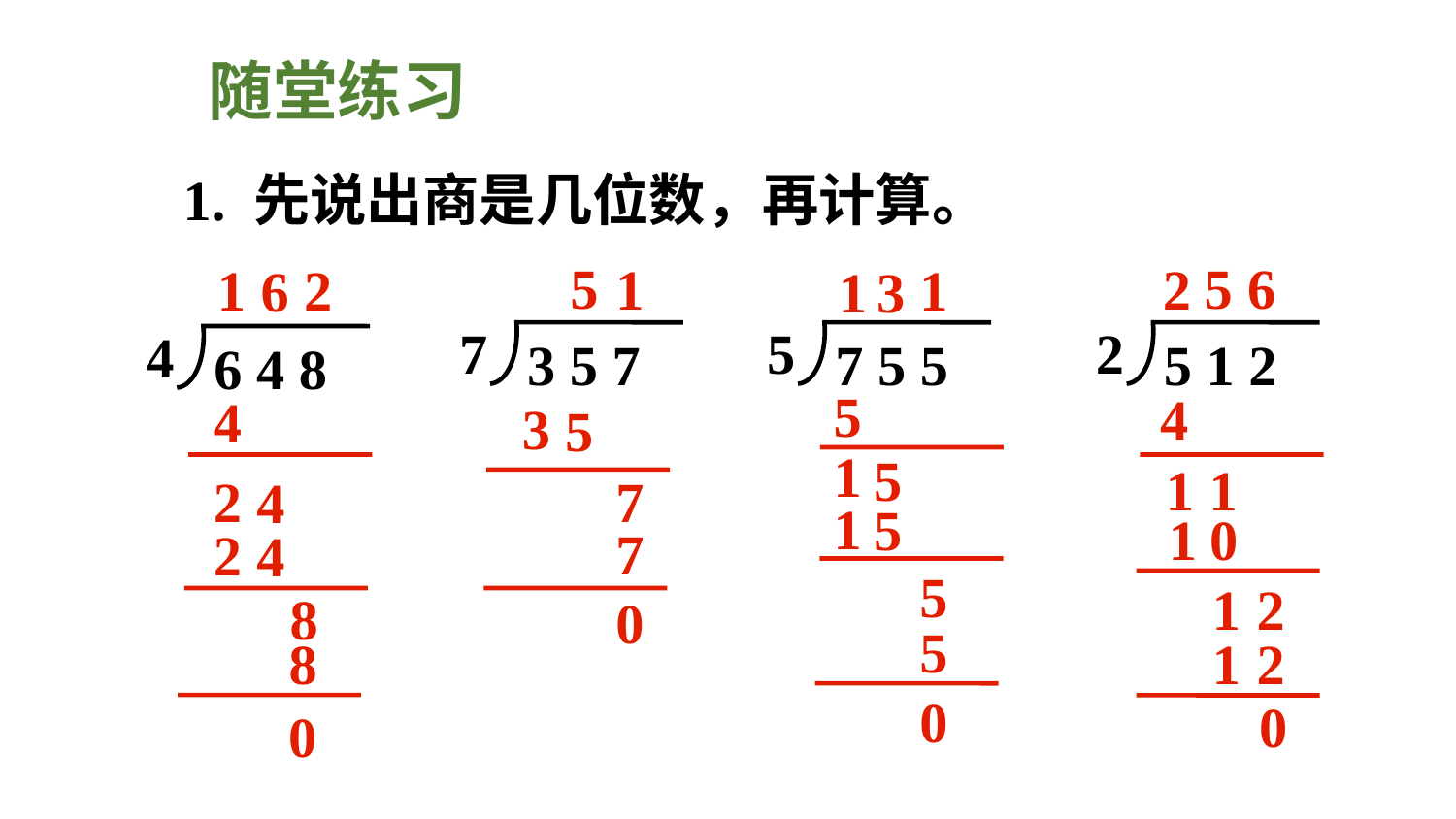

随堂练习
1. 先说出商是几位数，再计算。
5
5
6
1
2
1
2
1
6
1
3
7

3 5 7
5

7 5 5
2

5 1 2
4

6 4 8
5
4
4
3
5
1
5

1
1

2
7
4

1
5
1
0
7
2
4
5

1
2

8
0

5
8
1
2
0

0
0